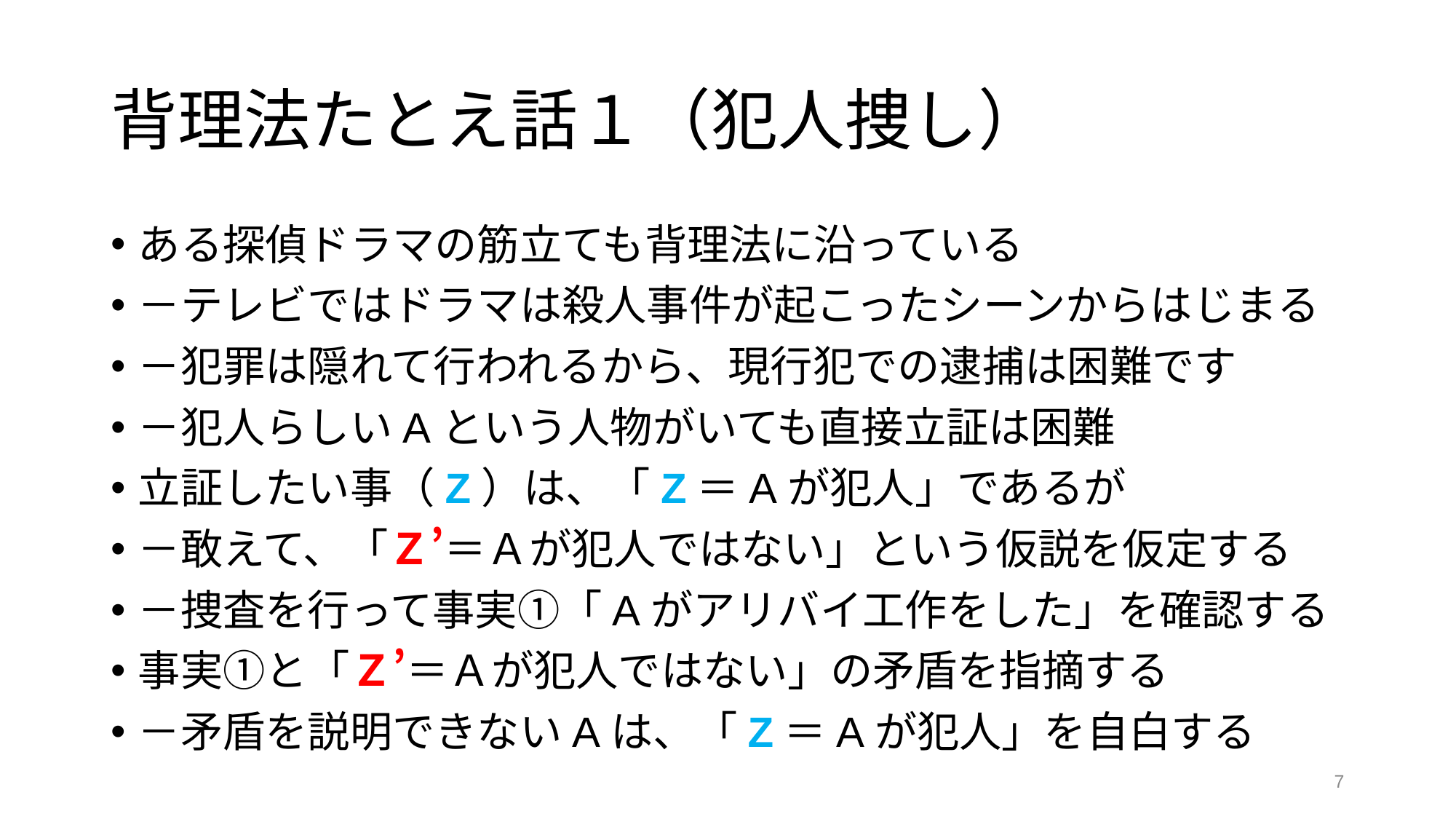

# 背理法たとえ話１（犯人捜し）
ある探偵ドラマの筋立ても背理法に沿っている
－テレビではドラマは殺人事件が起こったシーンからはじまる
－犯罪は隠れて行われるから、現行犯での逮捕は困難です
－犯人らしいAという人物がいても直接立証は困難
立証したい事（Z）は、「Z＝Aが犯人」であるが
－敢えて、「Ｚ’＝Ａが犯人ではない」という仮説を仮定する
－捜査を行って事実①「Aがアリバイ工作をした」を確認する
事実①と「Ｚ’＝Ａが犯人ではない」の矛盾を指摘する
－矛盾を説明できないAは、「Z＝Aが犯人」を自白する
7